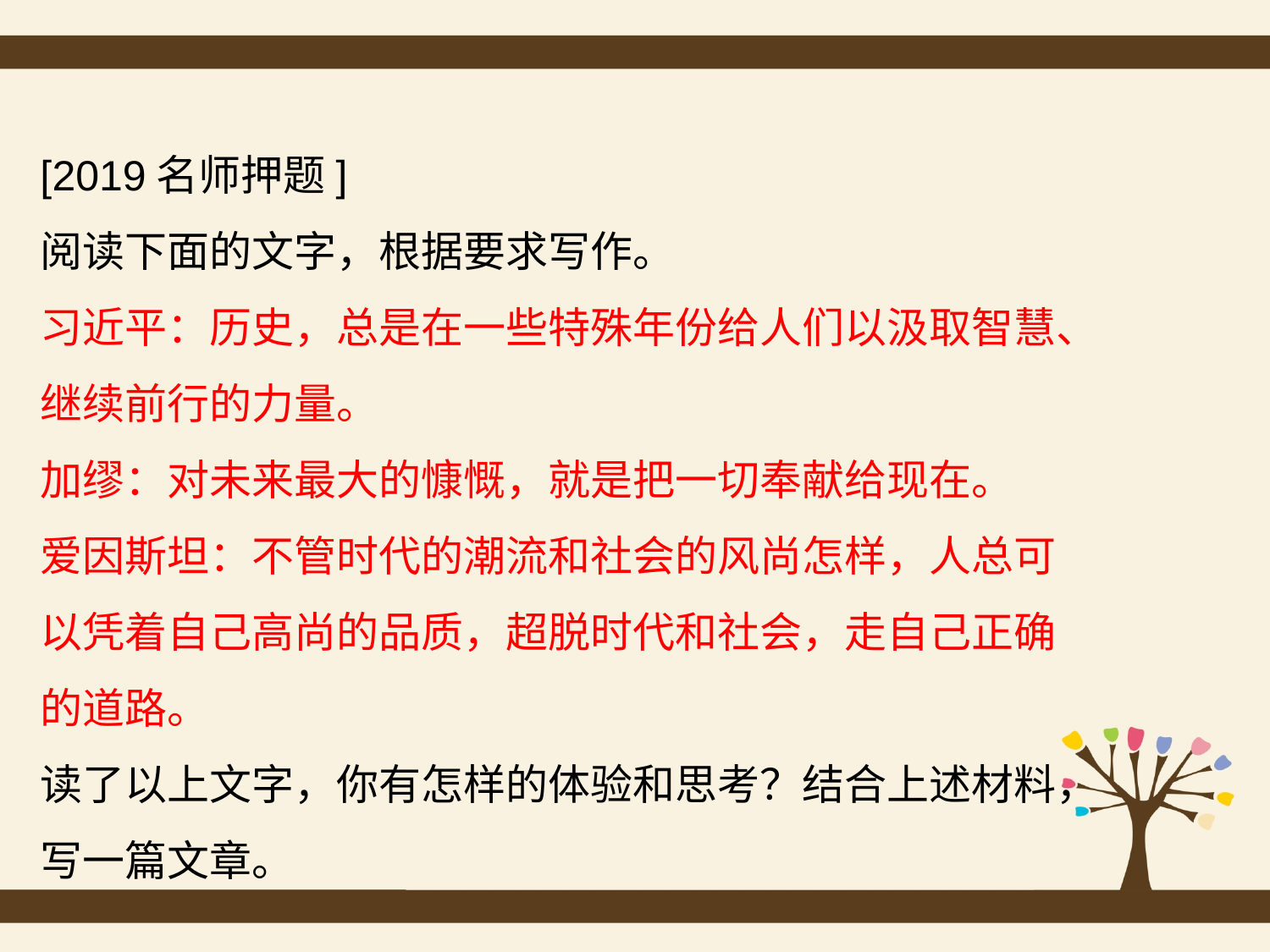

[2019名师押题]
阅读下面的文字，根据要求写作。
习近平：历史，总是在一些特殊年份给人们以汲取智慧、继续前行的力量。
加缪：对未来最大的慷慨，就是把一切奉献给现在。
爱因斯坦：不管时代的潮流和社会的风尚怎样，人总可以凭着自己高尚的品质，超脱时代和社会，走自己正确的道路。
读了以上文字，你有怎样的体验和思考？结合上述材料，写一篇文章。